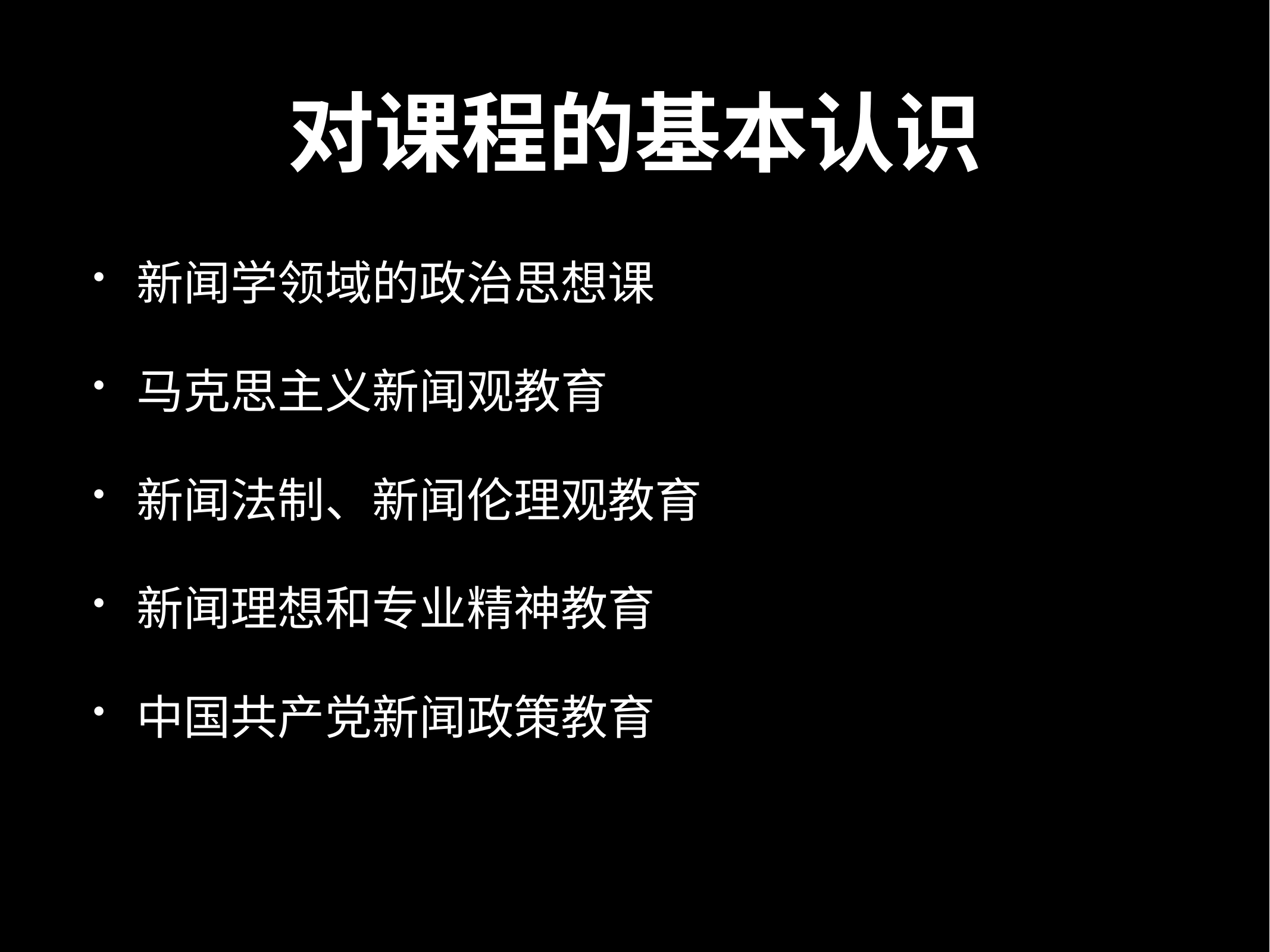

# 对课程的基本认识
新闻学领域的政治思想课
马克思主义新闻观教育
新闻法制、新闻伦理观教育
新闻理想和专业精神教育
中国共产党新闻政策教育